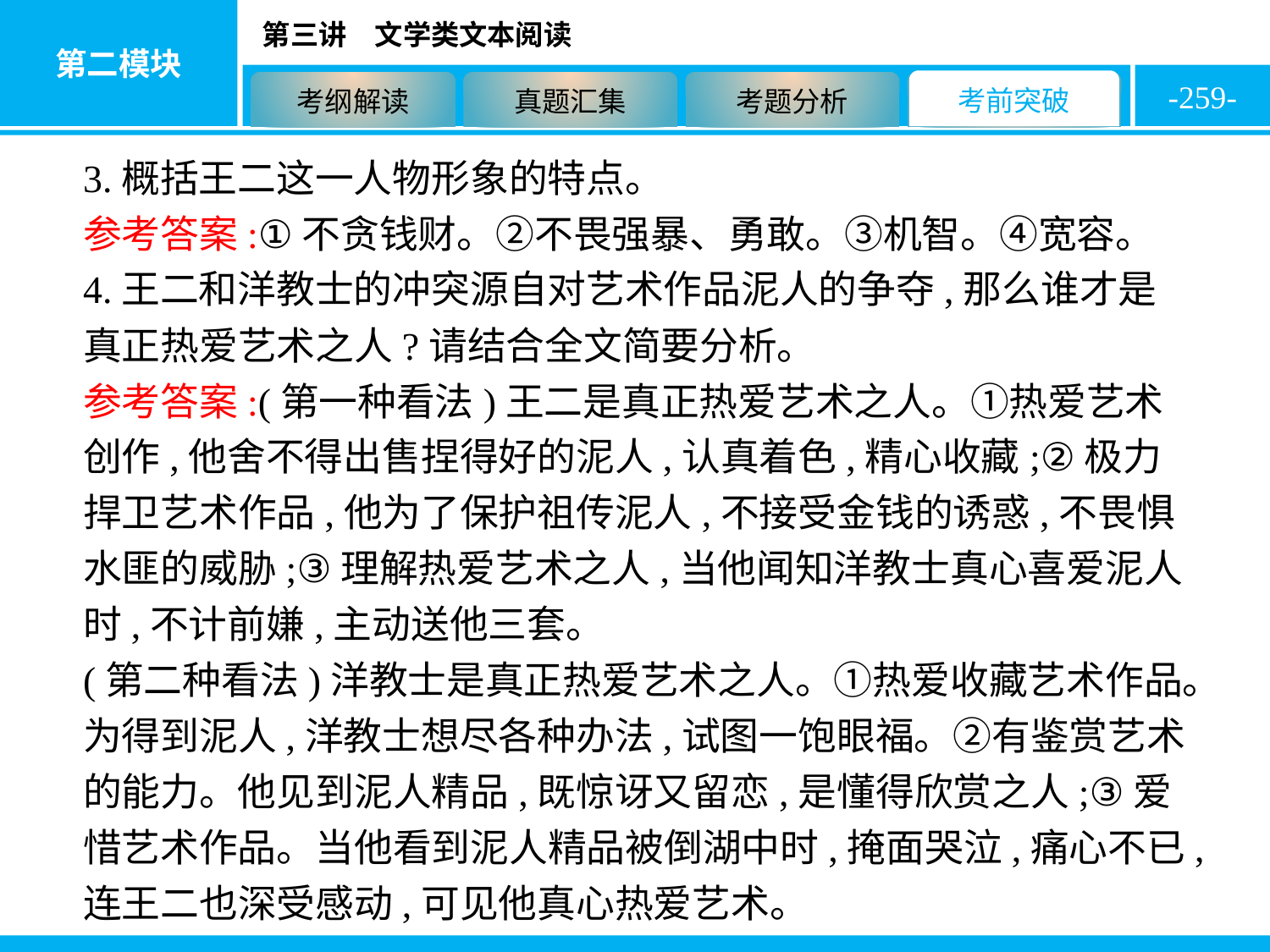

-259-
3.概括王二这一人物形象的特点。
参考答案:①不贪钱财。②不畏强暴、勇敢。③机智。④宽容。
4.王二和洋教士的冲突源自对艺术作品泥人的争夺,那么谁才是真正热爱艺术之人?请结合全文简要分析。
参考答案:(第一种看法)王二是真正热爱艺术之人。①热爱艺术创作,他舍不得出售捏得好的泥人,认真着色,精心收藏;②极力捍卫艺术作品,他为了保护祖传泥人,不接受金钱的诱惑,不畏惧水匪的威胁;③理解热爱艺术之人,当他闻知洋教士真心喜爱泥人时,不计前嫌,主动送他三套。
(第二种看法)洋教士是真正热爱艺术之人。①热爱收藏艺术作品。为得到泥人,洋教士想尽各种办法,试图一饱眼福。②有鉴赏艺术的能力。他见到泥人精品,既惊讶又留恋,是懂得欣赏之人;③爱惜艺术作品。当他看到泥人精品被倒湖中时,掩面哭泣,痛心不已,连王二也深受感动,可见他真心热爱艺术。